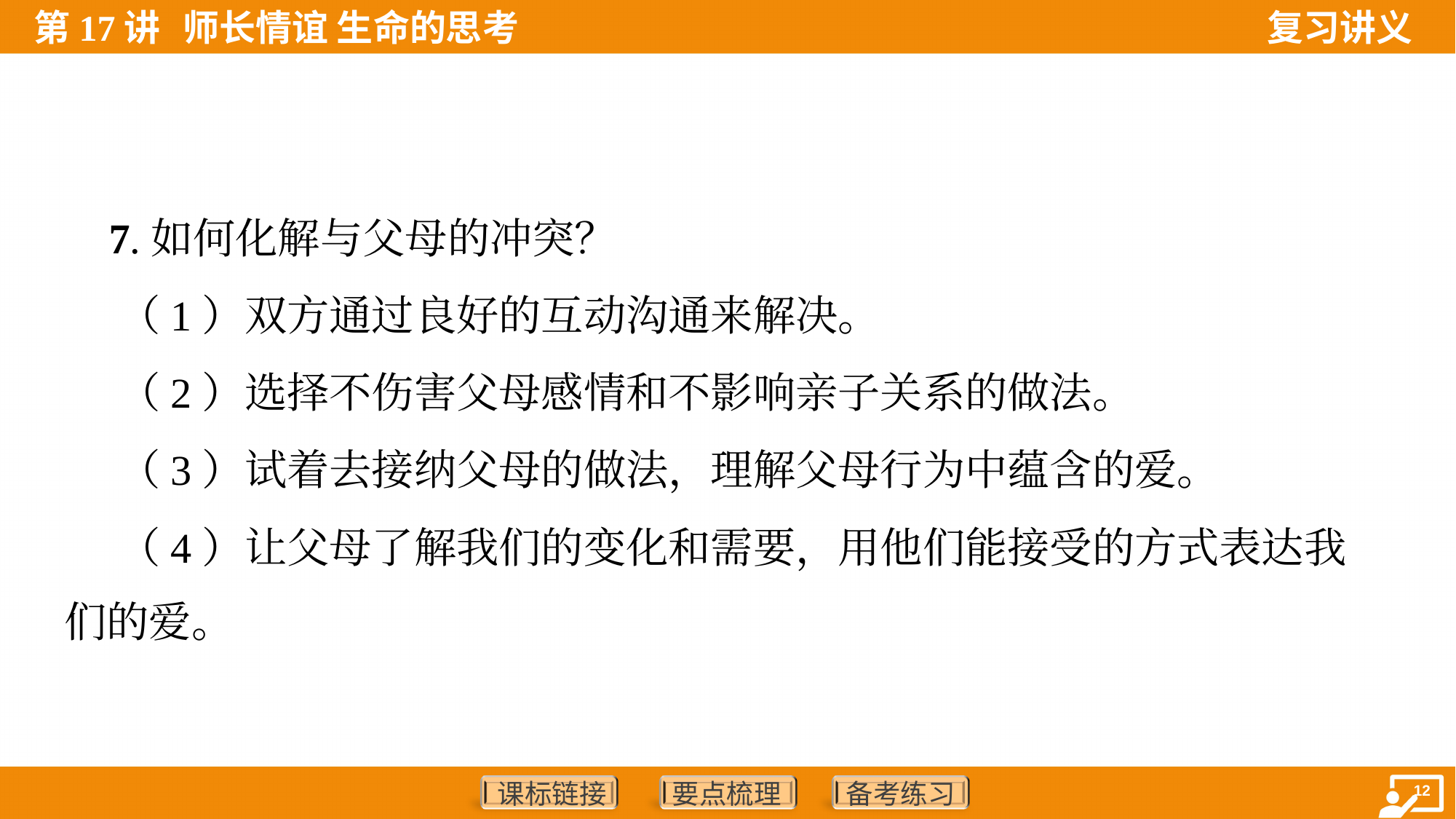

7.如何化解与父母的冲突？
    （1）双方通过良好的互动沟通来解决。
    （2）选择不伤害父母感情和不影响亲子关系的做法。
    （3）试着去接纳父母的做法，理解父母行为中蕴含的爱。
    （4）让父母了解我们的变化和需要，用他们能接受的方式表达我
们的爱。